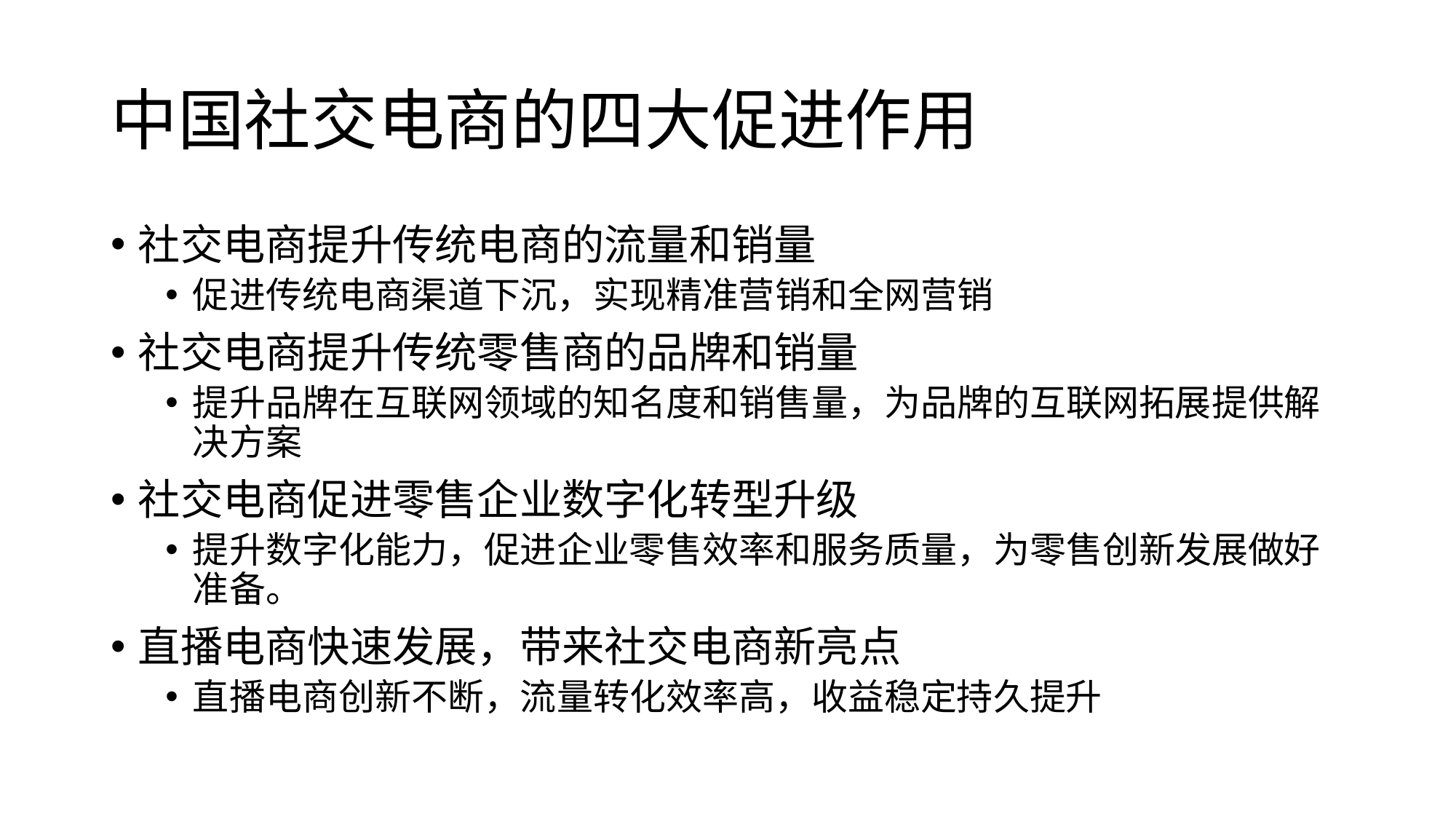

# 中国社交电商的四大促进作用
社交电商提升传统电商的流量和销量
促进传统电商渠道下沉，实现精准营销和全网营销
社交电商提升传统零售商的品牌和销量
提升品牌在互联网领域的知名度和销售量，为品牌的互联网拓展提供解决方案
社交电商促进零售企业数字化转型升级
提升数字化能力，促进企业零售效率和服务质量，为零售创新发展做好准备。
直播电商快速发展，带来社交电商新亮点
直播电商创新不断，流量转化效率高，收益稳定持久提升